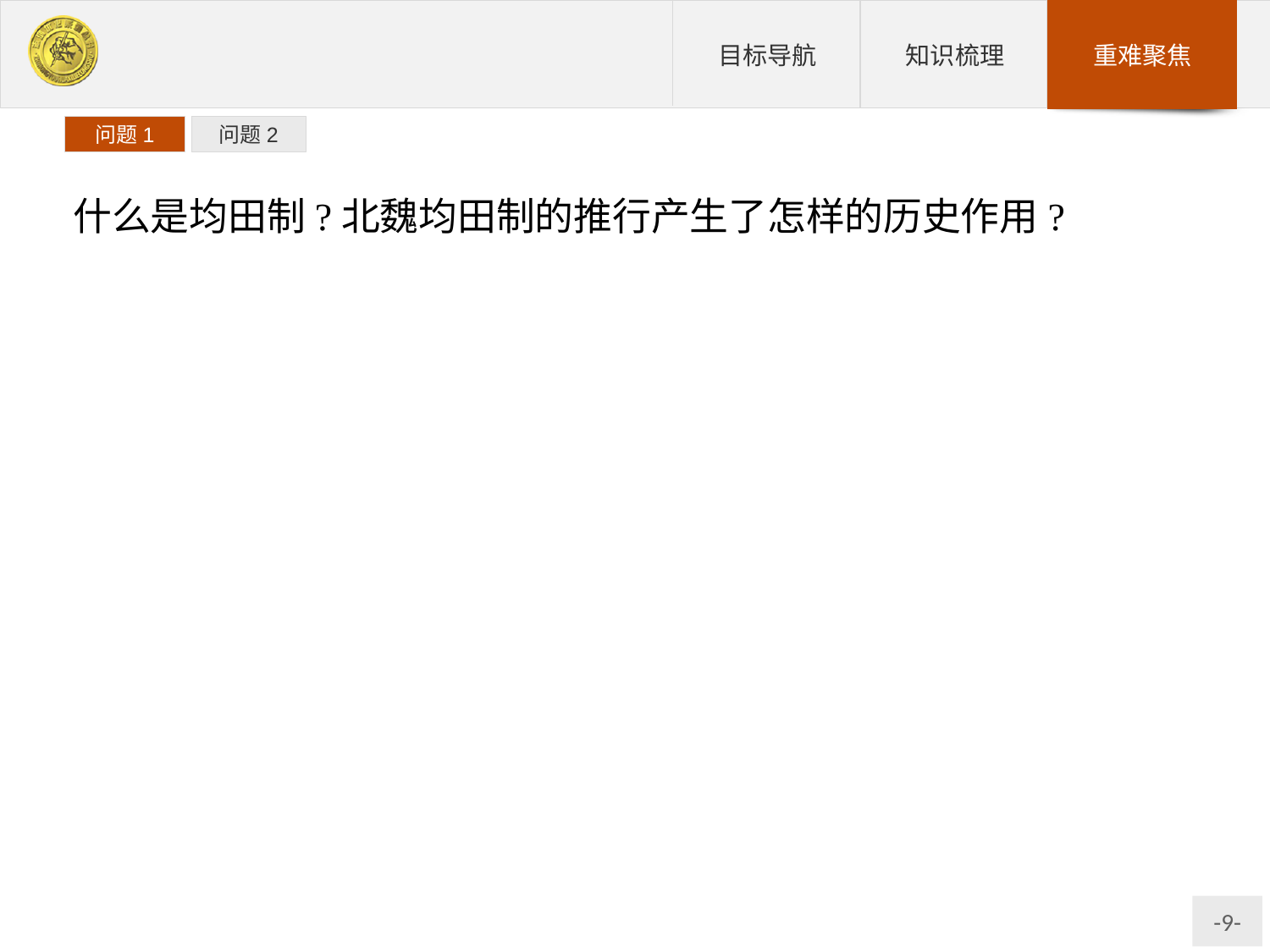

问题1
问题2
什么是均田制?北魏均田制的推行产生了怎样的历史作用?
(1)均田制是封建社会的一种土地国有制形式。封建国家将政府控制的土地,按照一定的标准分给无地或少地的农民耕种,受田农民必须向国家缴纳一定的租调,负担兵役和徭役。
(2)历史作用:①均田制的实行,一定程度上使无地农民获得了无主的荒地,生产积极性提高,大片荒地被开垦出来,粮食产量不断增加,北方经济得到恢复和发展。②均田制在一定时期内限制了世家大族的土地兼并,一方面有利于国家征收赋税和征发徭役,另一方面促进了北魏政权的封建化,从根本上巩固了北魏的统治。③均田制推动着北方内迁各族从游牧生活向封建定居生活转化,从而加速了北方的民族融合。④均田制在未触动地主阶级利益的前提下推行,成为统治阶级限制土地兼并,缓和社会矛盾的重要手段,对后世产生了很大影响。